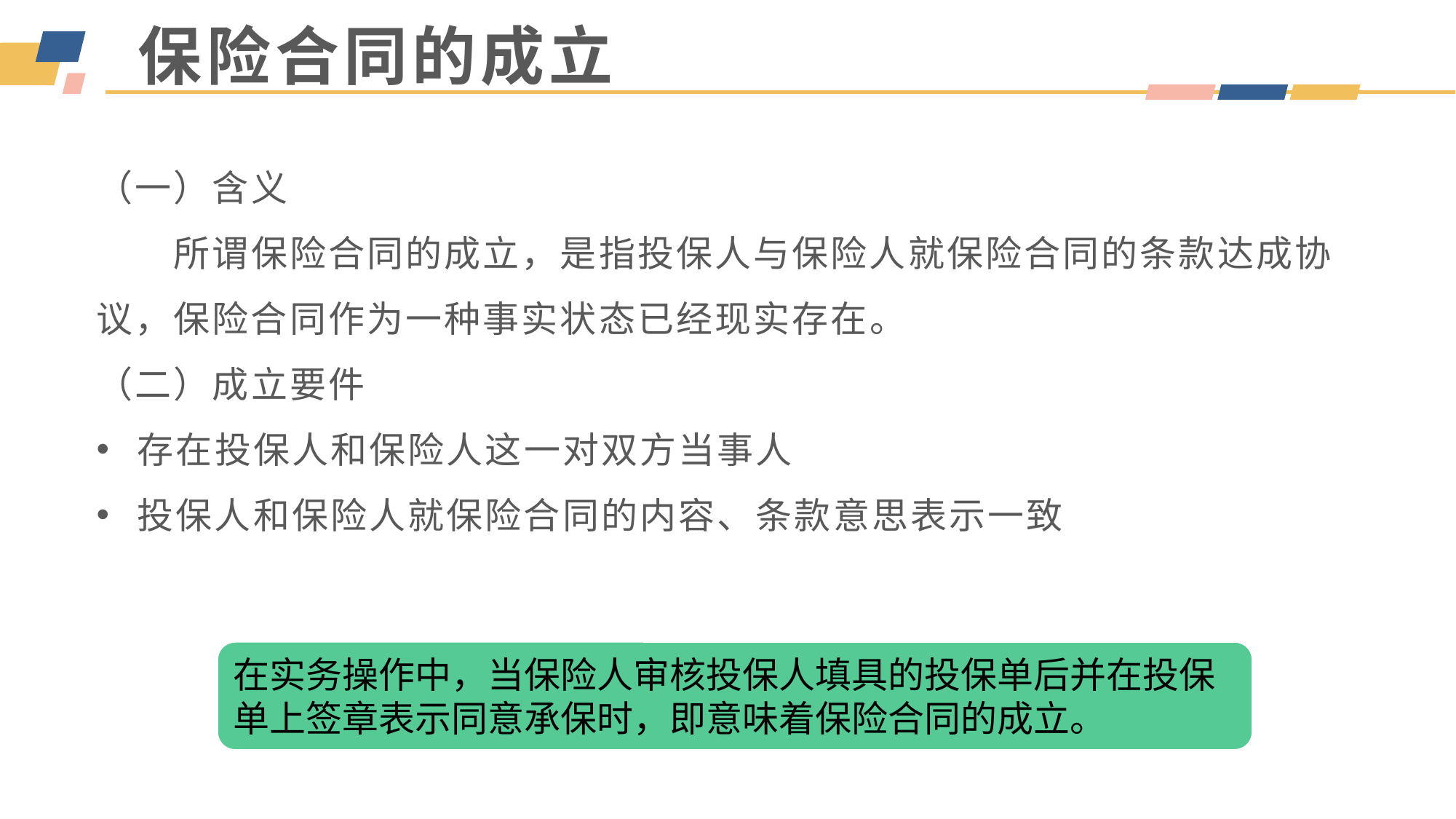

# 保险合同的成立

（一）含义
　　所谓保险合同的成立，是指投保人与保险人就保险合同的条款达成协议，保险合同作为一种事实状态已经现实存在。
（二）成立要件
存在投保人和保险人这一对双方当事人
投保人和保险人就保险合同的内容、条款意思表示一致
在实务操作中，当保险人审核投保人填具的投保单后并在投保单上签章表示同意承保时，即意味着保险合同的成立。